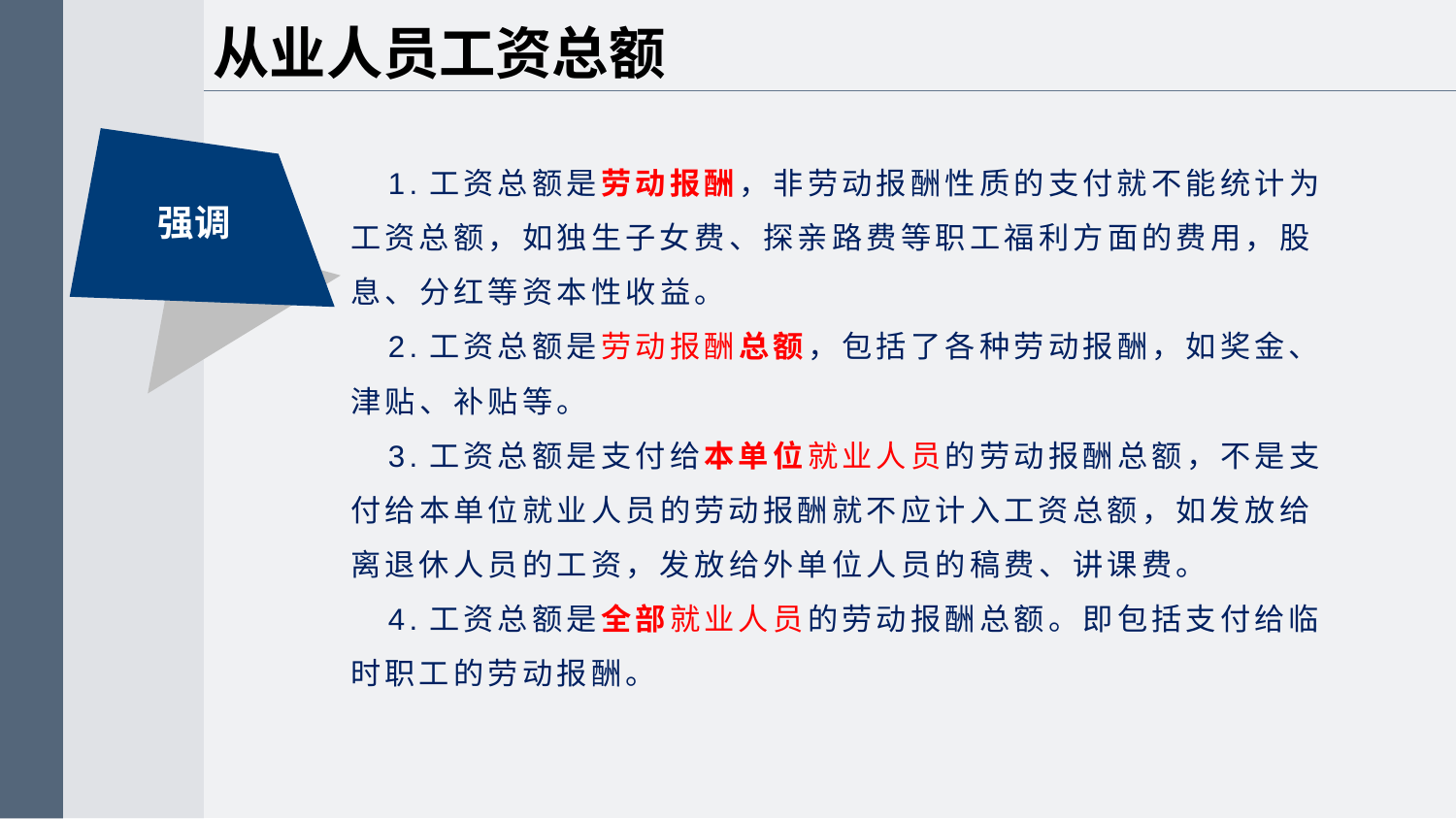

从业人员工资总额

强调

   1.工资总额是劳动报酬，非劳动报酬性质的支付就不能统计为工资总额，如独生子女费、探亲路费等职工福利方面的费用，股息、分红等资本性收益。
   2.工资总额是劳动报酬总额，包括了各种劳动报酬，如奖金、津贴、补贴等。
   3.工资总额是支付给本单位就业人员的劳动报酬总额，不是支付给本单位就业人员的劳动报酬就不应计入工资总额，如发放给离退休人员的工资，发放给外单位人员的稿费、讲课费。
   4.工资总额是全部就业人员的劳动报酬总额。即包括支付给临时职工的劳动报酬。